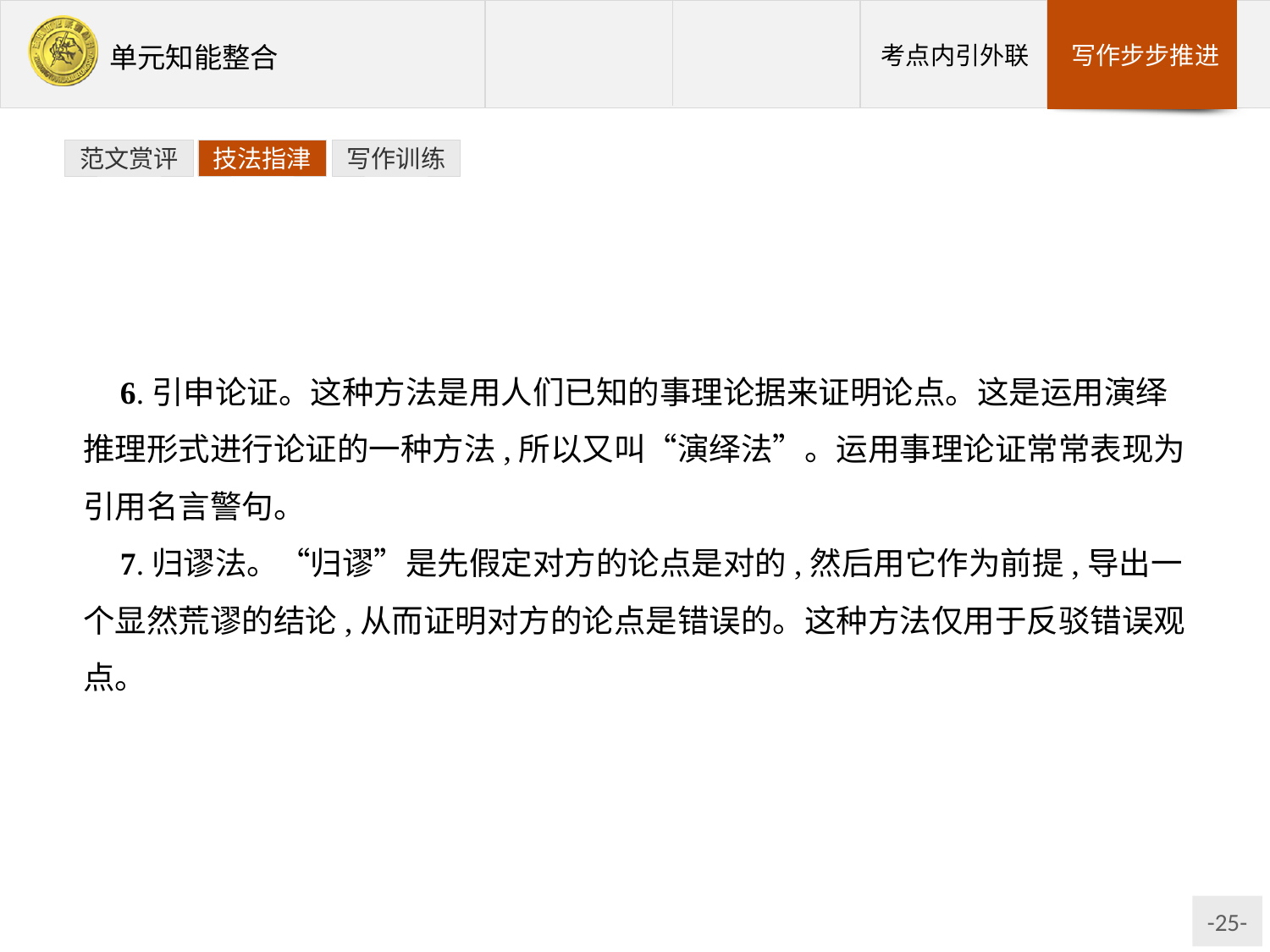

范文赏评
技法指津
写作训练
6.引申论证。这种方法是用人们已知的事理论据来证明论点。这是运用演绎推理形式进行论证的一种方法,所以又叫“演绎法”。运用事理论证常常表现为引用名言警句。
7.归谬法。“归谬”是先假定对方的论点是对的,然后用它作为前提,导出一个显然荒谬的结论,从而证明对方的论点是错误的。这种方法仅用于反驳错误观点。